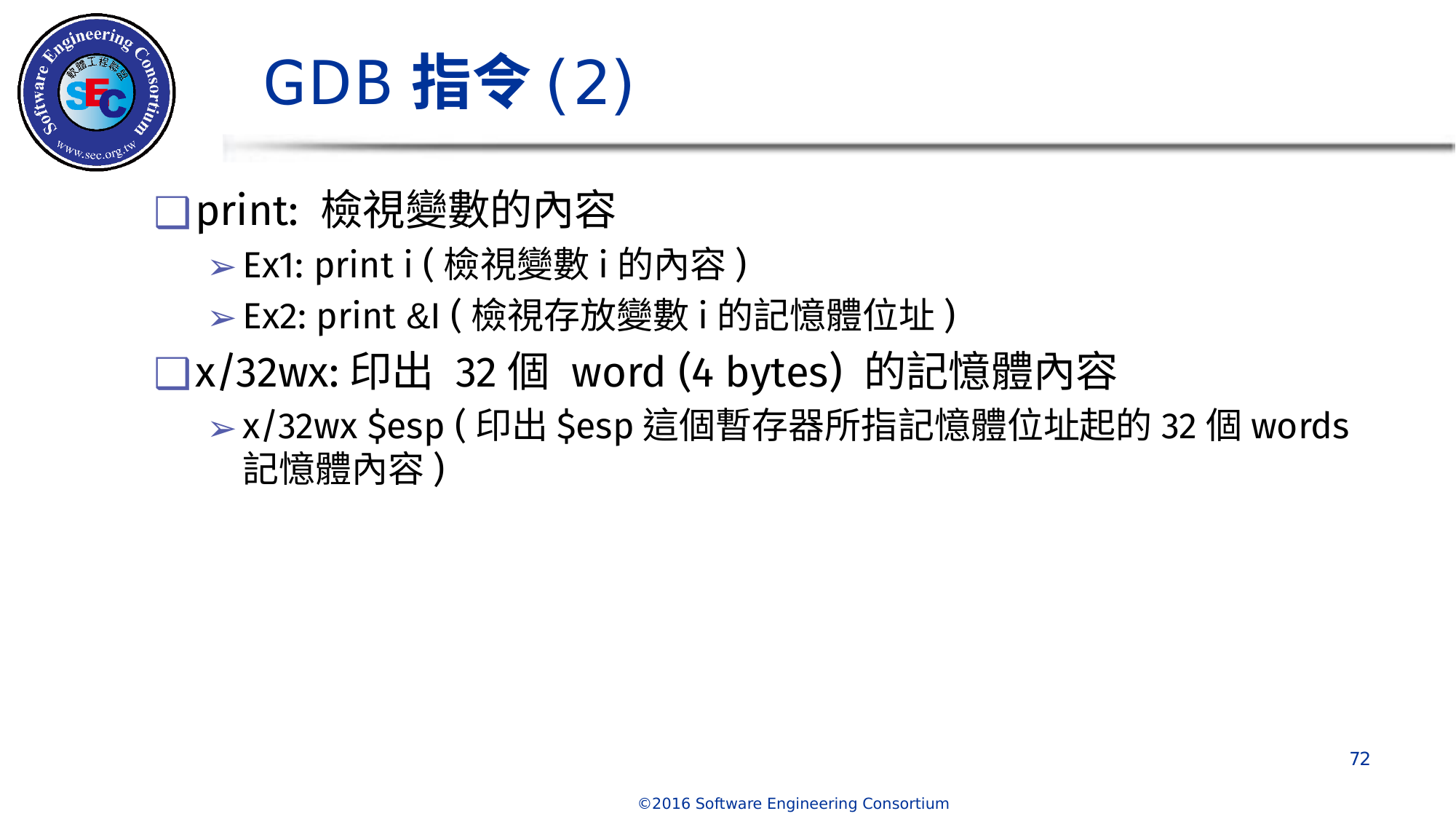

# GDB指令(2)
print: 檢視變數的內容
Ex1: print i (檢視變數i的內容)
Ex2: print &I (檢視存放變數i的記憶體位址)
x/32wx:印出 32個 word (4 bytes) 的記憶體內容
x/32wx $esp (印出$esp這個暫存器所指記憶體位址起的32個words記憶體內容)

72